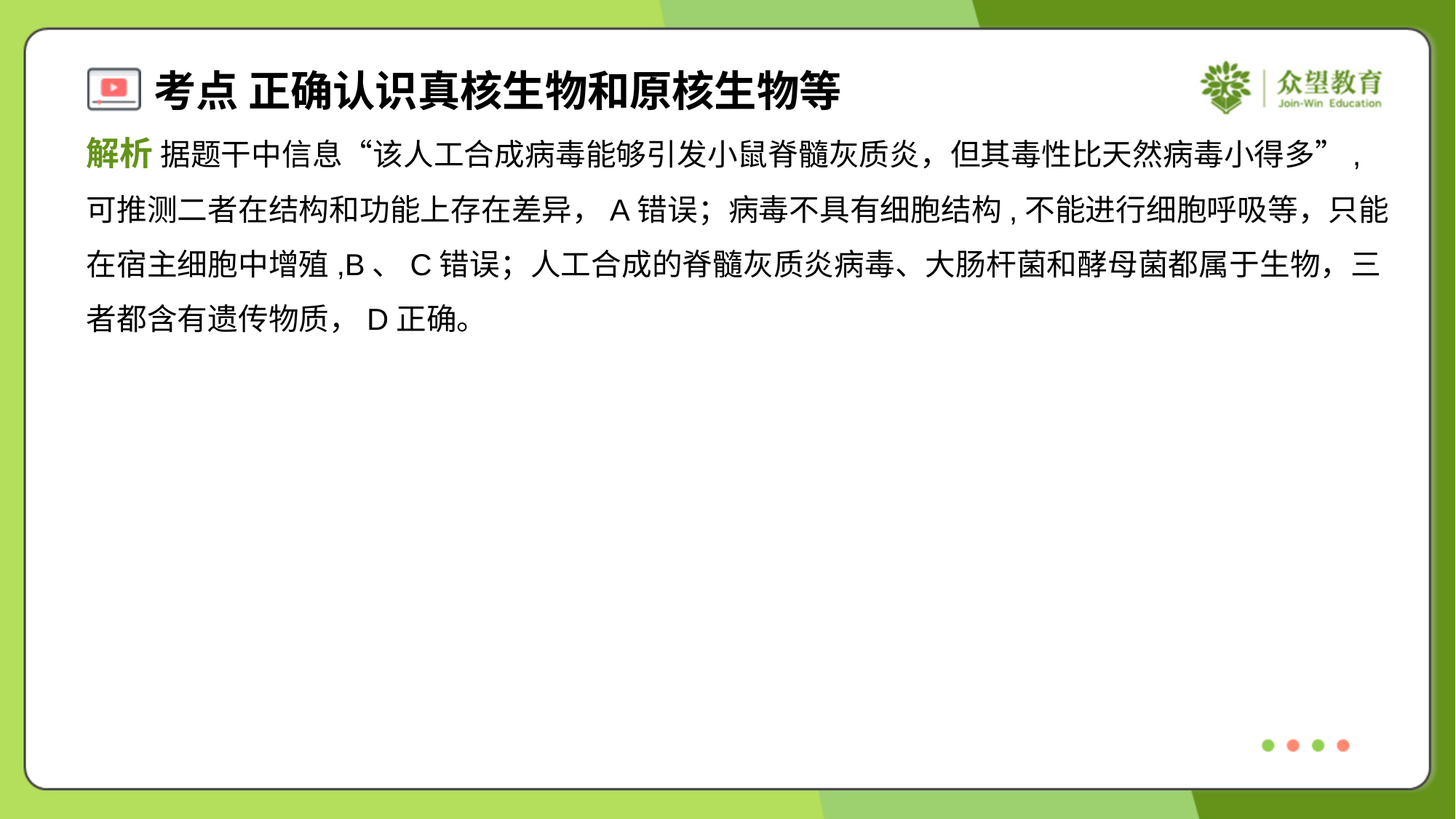

解析 据题干中信息“该人工合成病毒能够引发小鼠脊髓灰质炎，但其毒性比天然病毒小得多”,
可推测二者在结构和功能上存在差异，A错误；病毒不具有细胞结构,不能进行细胞呼吸等，只能
在宿主细胞中增殖,B、C错误；人工合成的脊髓灰质炎病毒、大肠杆菌和酵母菌都属于生物，三
者都含有遗传物质，D正确。